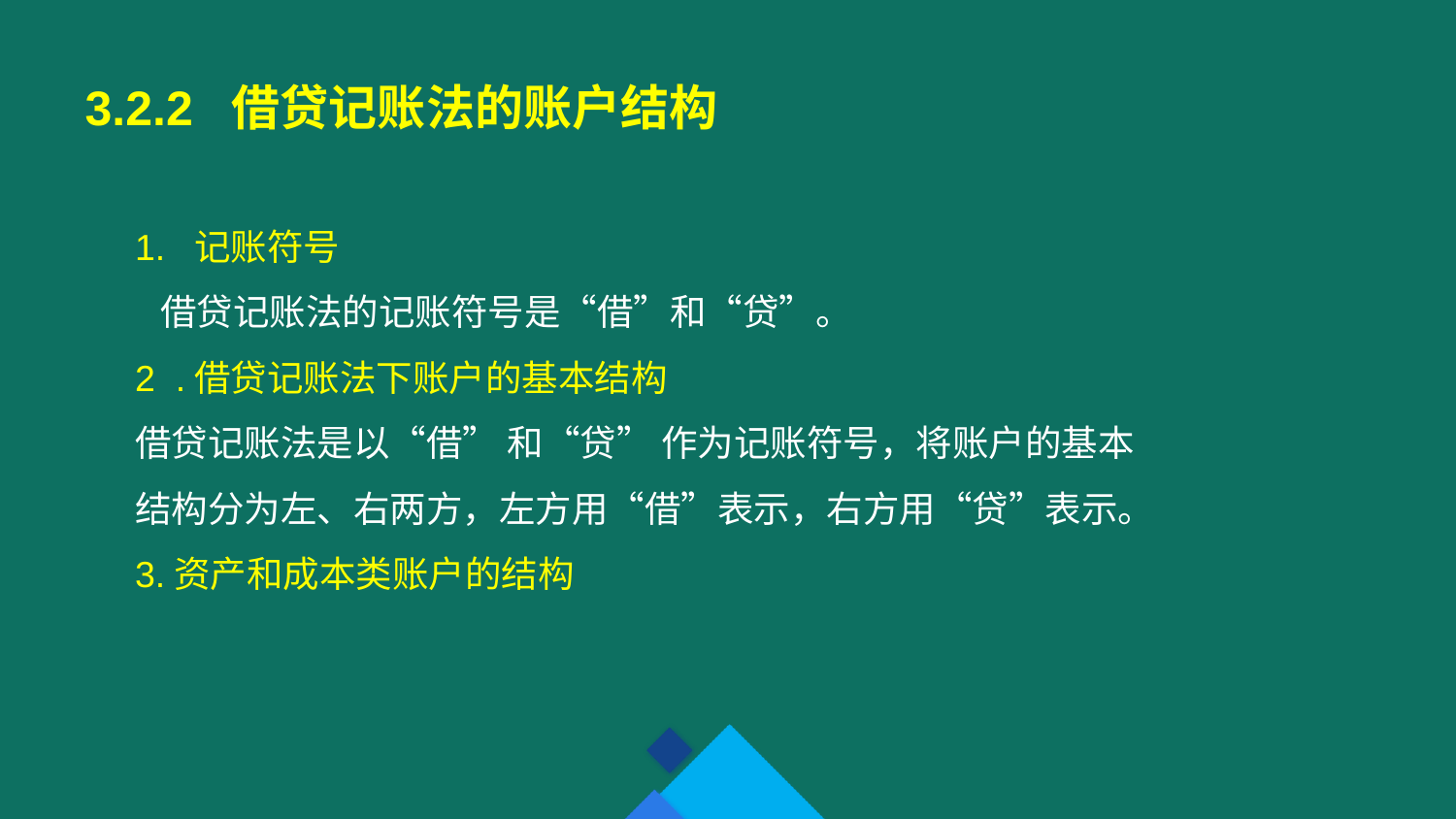

3.2.2  借贷记账法的账户结构
1.  记账符号
  借贷记账法的记账符号是“借”和“贷”。
2  .借贷记账法下账户的基本结构
借贷记账法是以“借” 和“贷” 作为记账符号，将账户的基本结构分为左、右两方，左方用“借”表示，右方用“贷”表示。
3.资产和成本类账户的结构